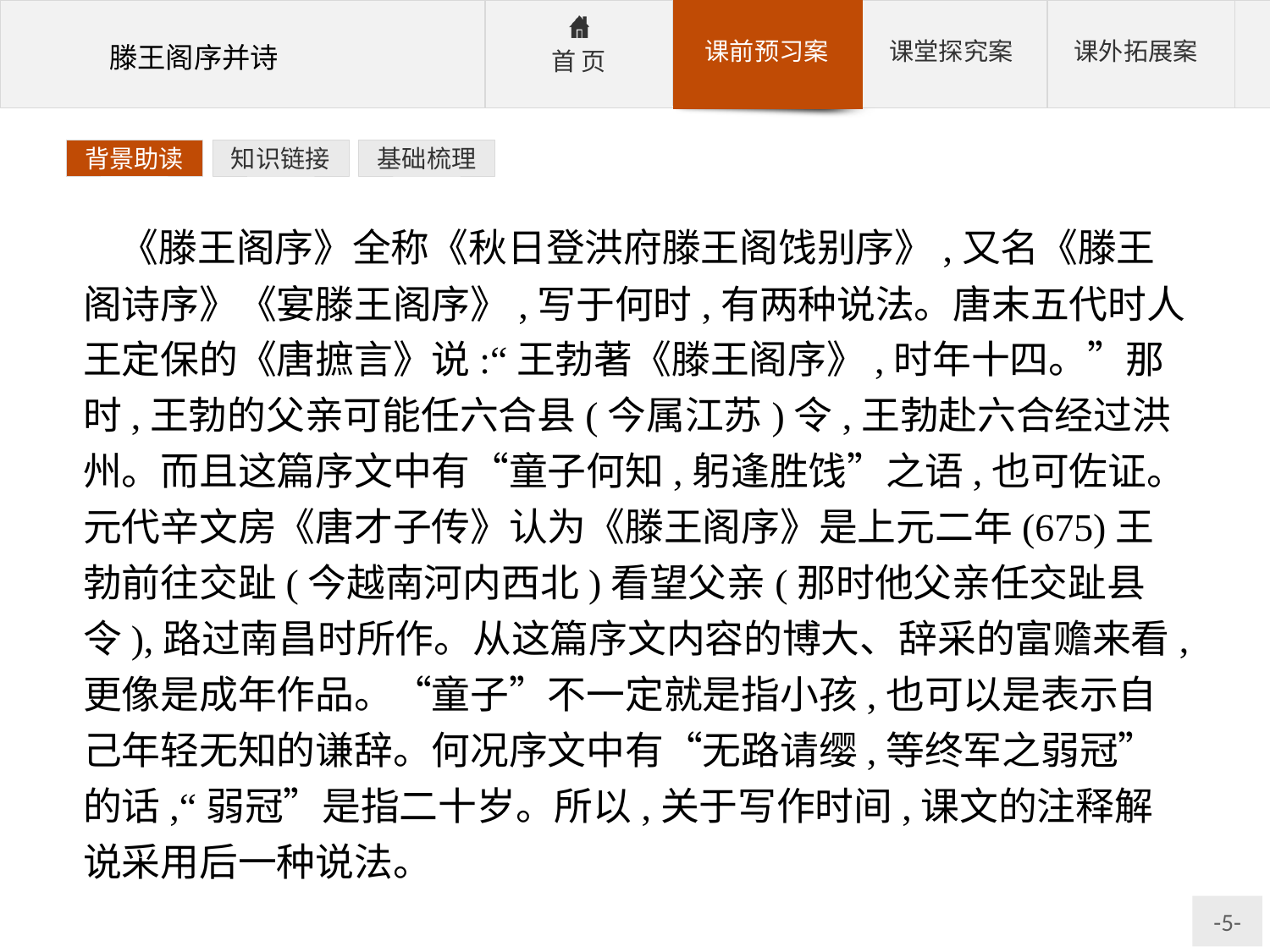

背景助读
知识链接
基础梳理
《滕王阁序》全称《秋日登洪府滕王阁饯别序》,又名《滕王阁诗序》《宴滕王阁序》,写于何时,有两种说法。唐末五代时人王定保的《唐摭言》说:“王勃著《滕王阁序》,时年十四。”那时,王勃的父亲可能任六合县(今属江苏)令,王勃赴六合经过洪州。而且这篇序文中有“童子何知,躬逢胜饯”之语,也可佐证。元代辛文房《唐才子传》认为《滕王阁序》是上元二年(675)王勃前往交趾(今越南河内西北)看望父亲(那时他父亲任交趾县令),路过南昌时所作。从这篇序文内容的博大、辞采的富赡来看,更像是成年作品。“童子”不一定就是指小孩,也可以是表示自己年轻无知的谦辞。何况序文中有“无路请缨,等终军之弱冠”的话,“弱冠”是指二十岁。所以,关于写作时间,课文的注释解说采用后一种说法。